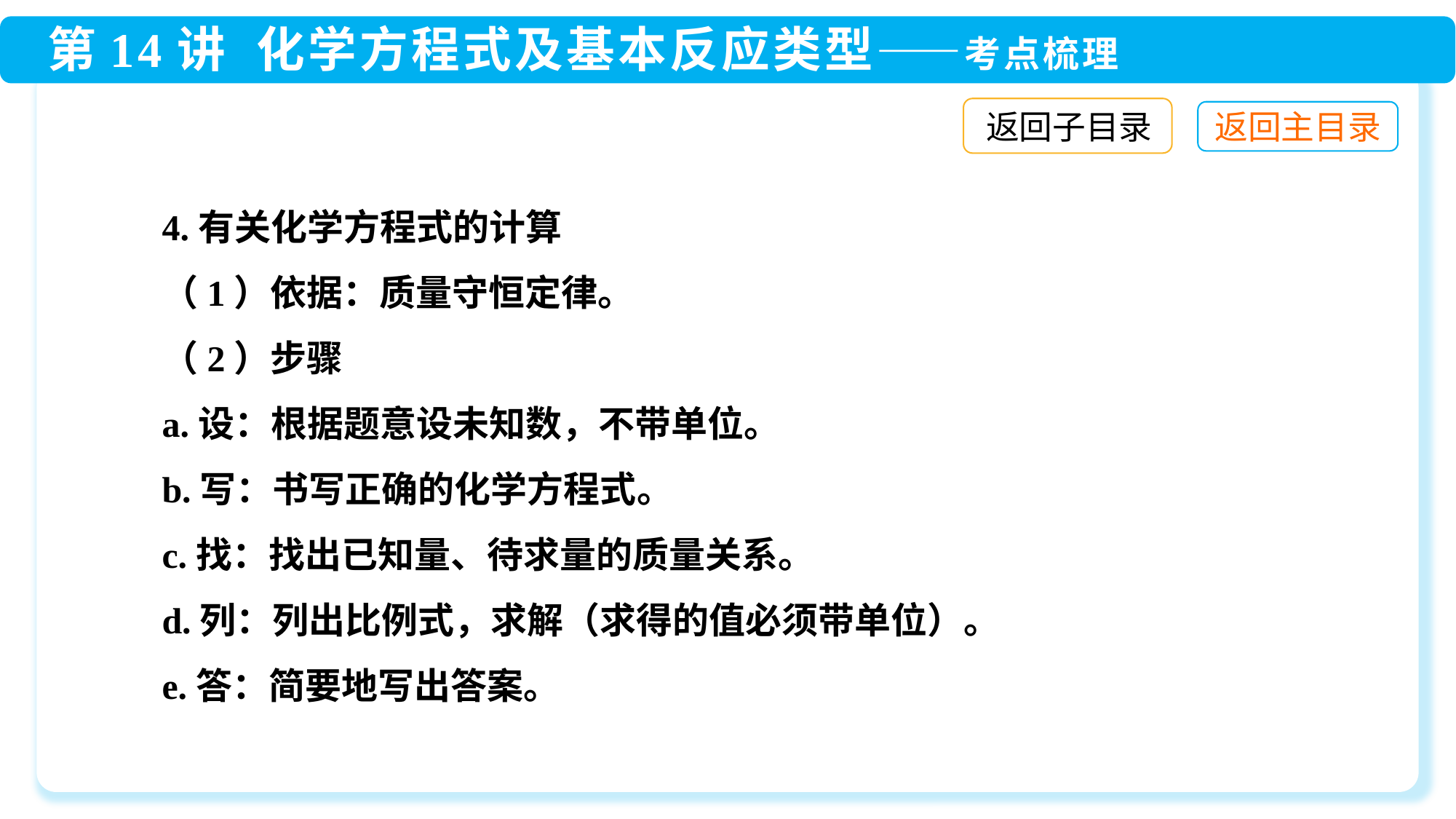

返回子目录
4.有关化学方程式的计算
（1）依据：质量守恒定律。
（2）步骤
a.设：根据题意设未知数，不带单位。
b.写：书写正确的化学方程式。
c.找：找出已知量、待求量的质量关系。
d.列：列出比例式，求解（求得的值必须带单位）。
e.答：简要地写出答案。